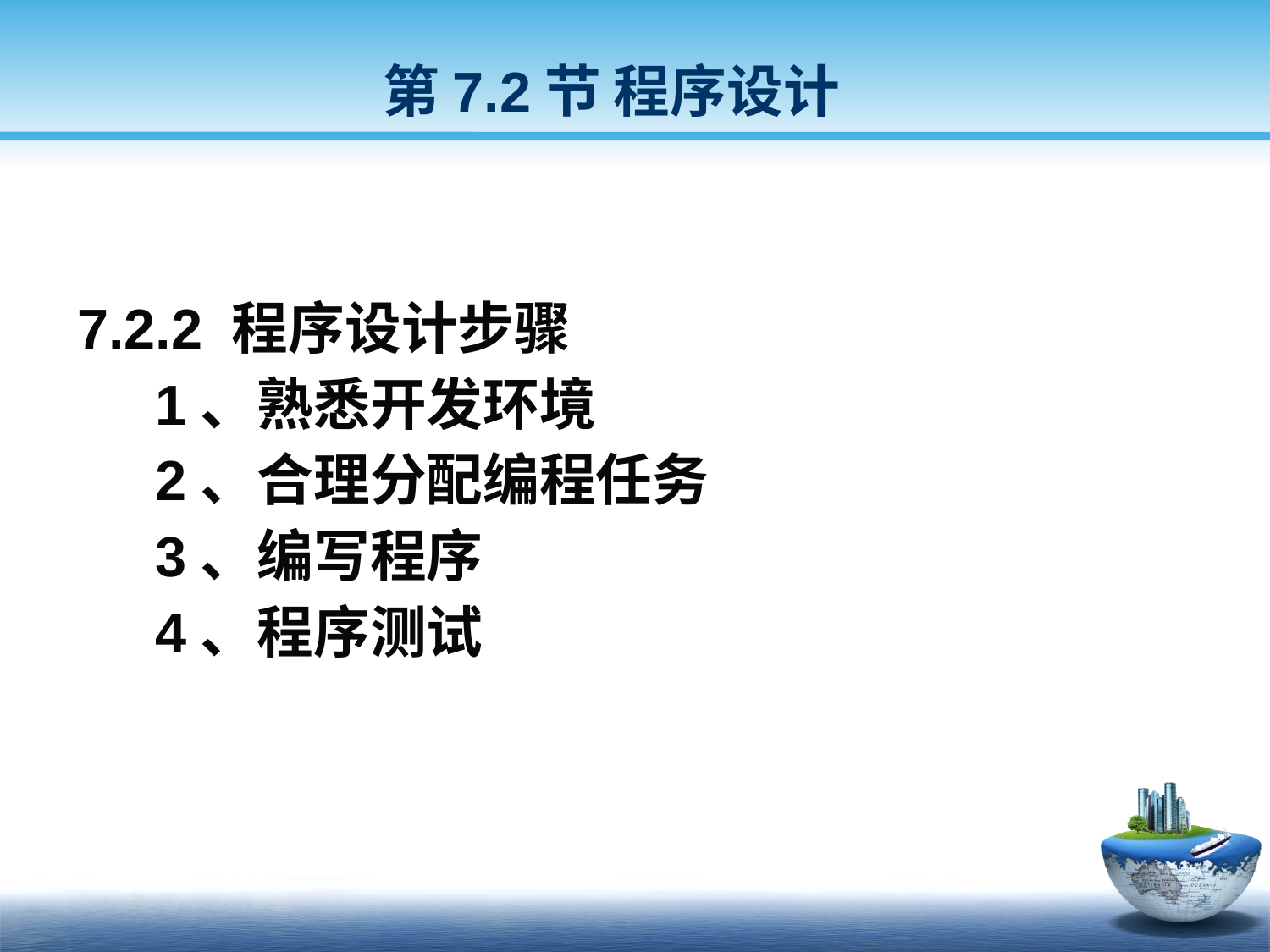

第7.2节 程序设计
7.2.2 程序设计步骤
     1、熟悉开发环境
     2、合理分配编程任务
     3、编写程序
     4、程序测试